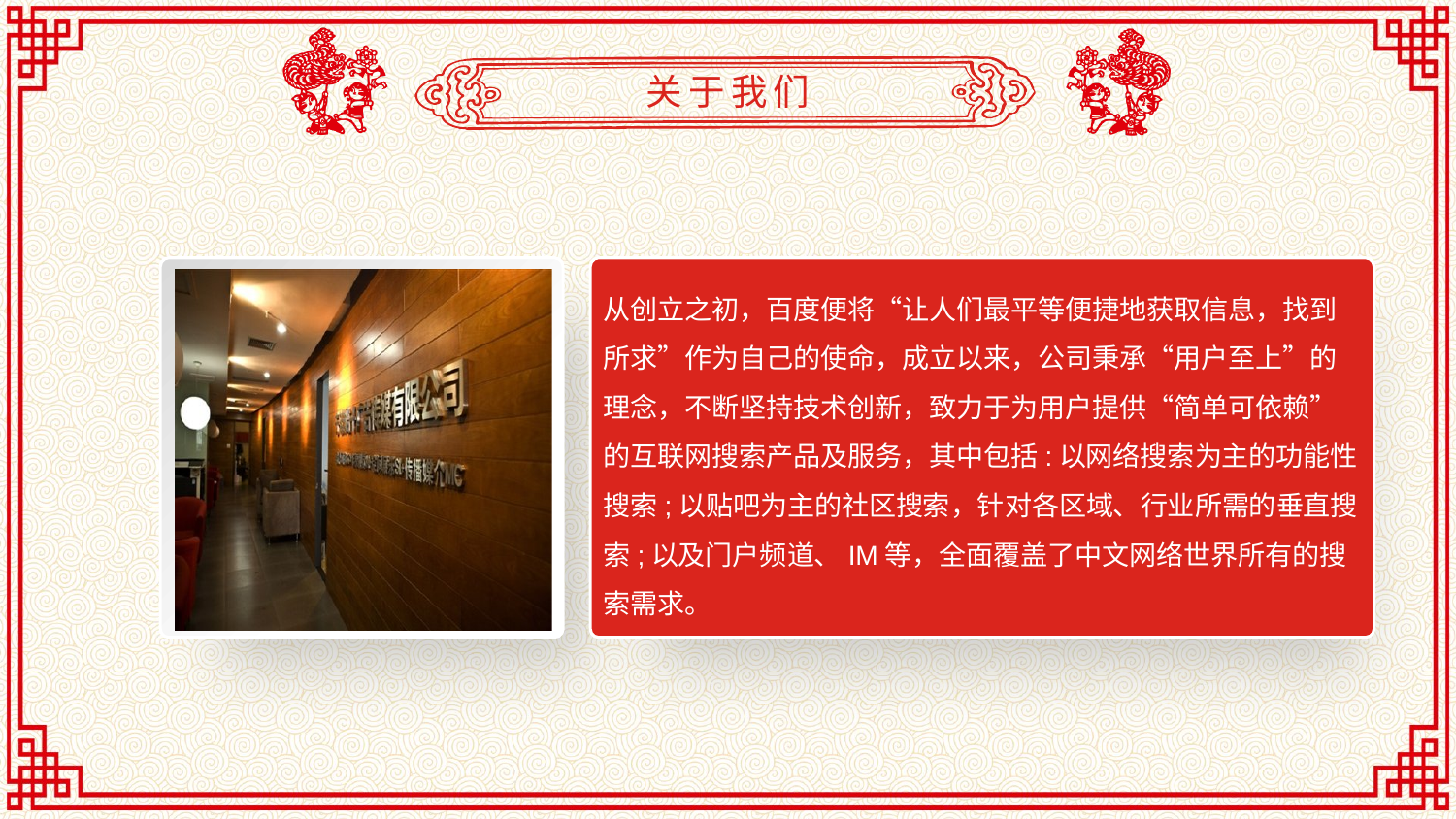

关于我们
从创立之初，百度便将“让人们最平等便捷地获取信息，找到所求”作为自己的使命，成立以来，公司秉承“用户至上”的理念，不断坚持技术创新，致力于为用户提供“简单可依赖”的互联网搜索产品及服务，其中包括:以网络搜索为主的功能性搜索;以贴吧为主的社区搜索，针对各区域、行业所需的垂直搜索;以及门户频道、IM等，全面覆盖了中文网络世界所有的搜索需求。